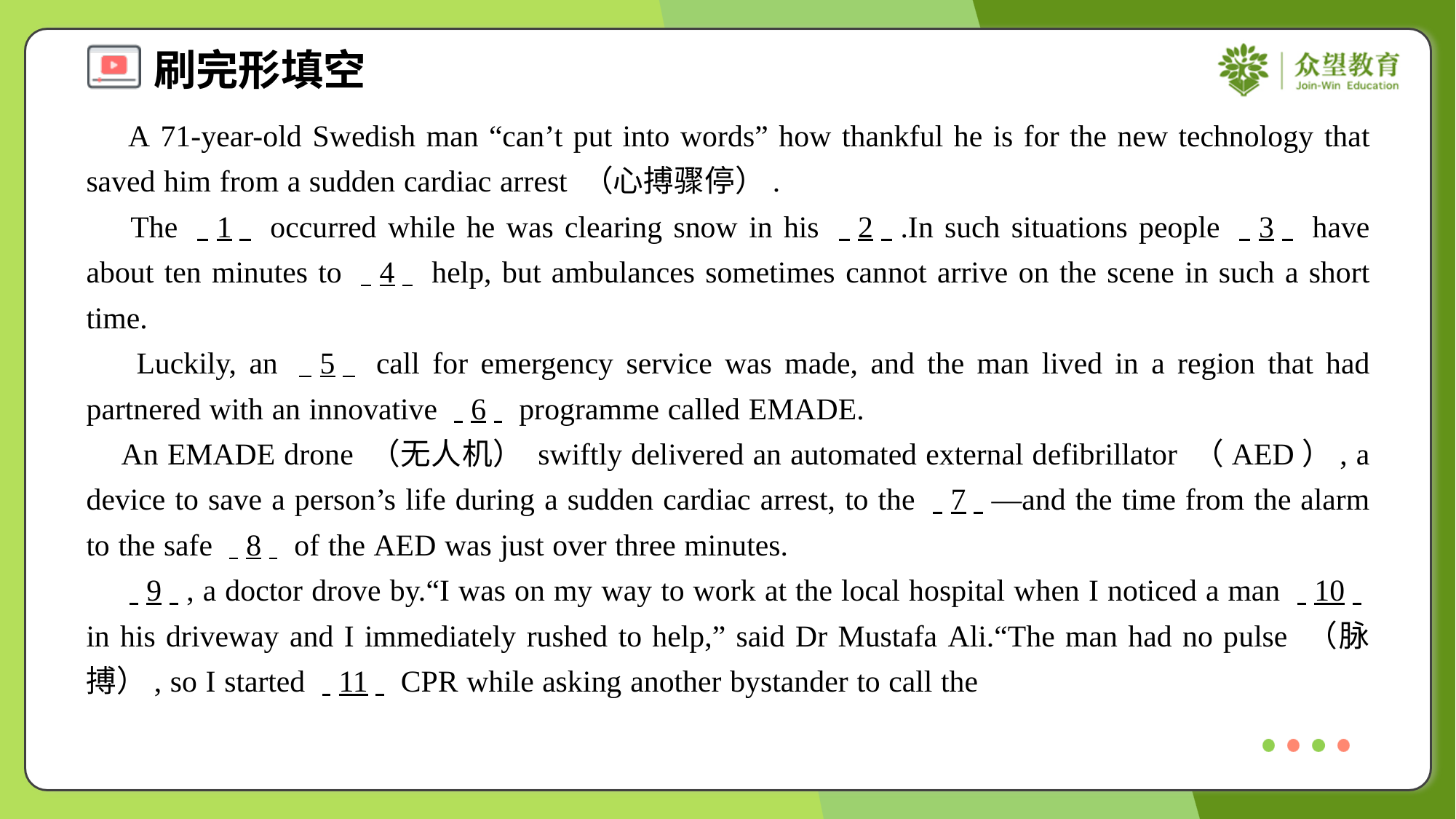

A 71-year-old Swedish man “can’t put into words” how thankful he is for the new technology that saved him from a sudden cardiac arrest （心搏骤停）.
    The . .1. . occurred while he was clearing snow in his . .2. ..In such situations people . .3. . have about ten minutes to . .4. . help, but ambulances sometimes cannot arrive on the scene in such a short time.
    Luckily, an . .5. . call for emergency service was made, and the man lived in a region that had partnered with an innovative . .6. . programme called EMADE.
    An EMADE drone （无人机） swiftly delivered an automated external defibrillator （AED）, a device to save a person’s life during a sudden cardiac arrest, to the . .7. .—and the time from the alarm to the safe . .8. . of the AED was just over three minutes.
    . .9. ., a doctor drove by.“I was on my way to work at the local hospital when I noticed a man . .10. . in his driveway and I immediately rushed to help,” said Dr Mustafa Ali.“The man had no pulse （脉搏）, so I started . .11. . CPR while asking another bystander to call the